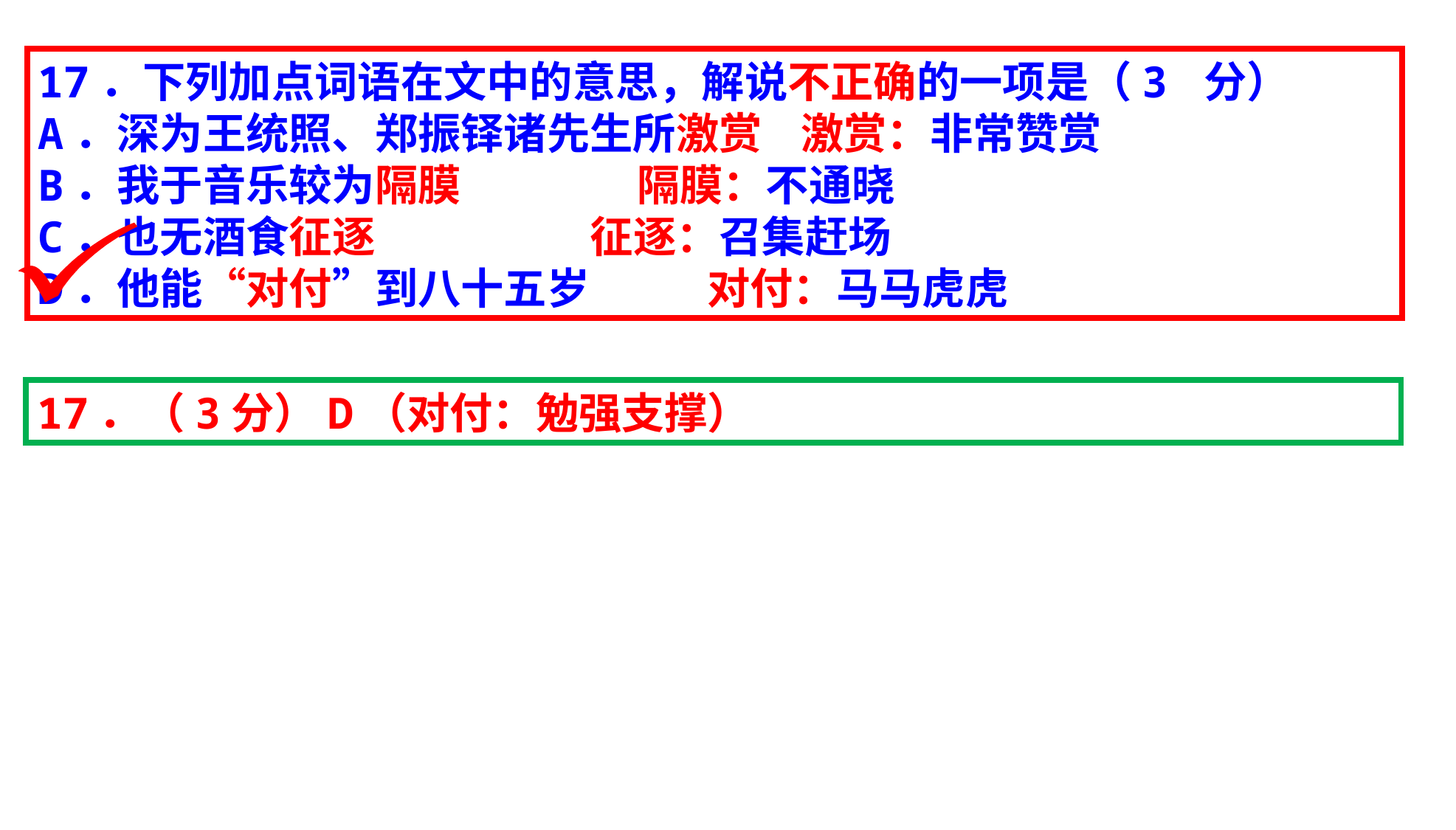

17．下列加点词语在文中的意思，解说不正确的一项是（3 分）
A．深为王统照、郑振铎诸先生所激赏    激赏：非常赞赏
B．我于音乐较为隔膜                  隔膜：不通晓
C．也无酒食征逐                      征逐：召集赶场
D．他能“对付”到八十五岁            对付：马马虎虎

17．（3分）D（对付：勉强支撑）